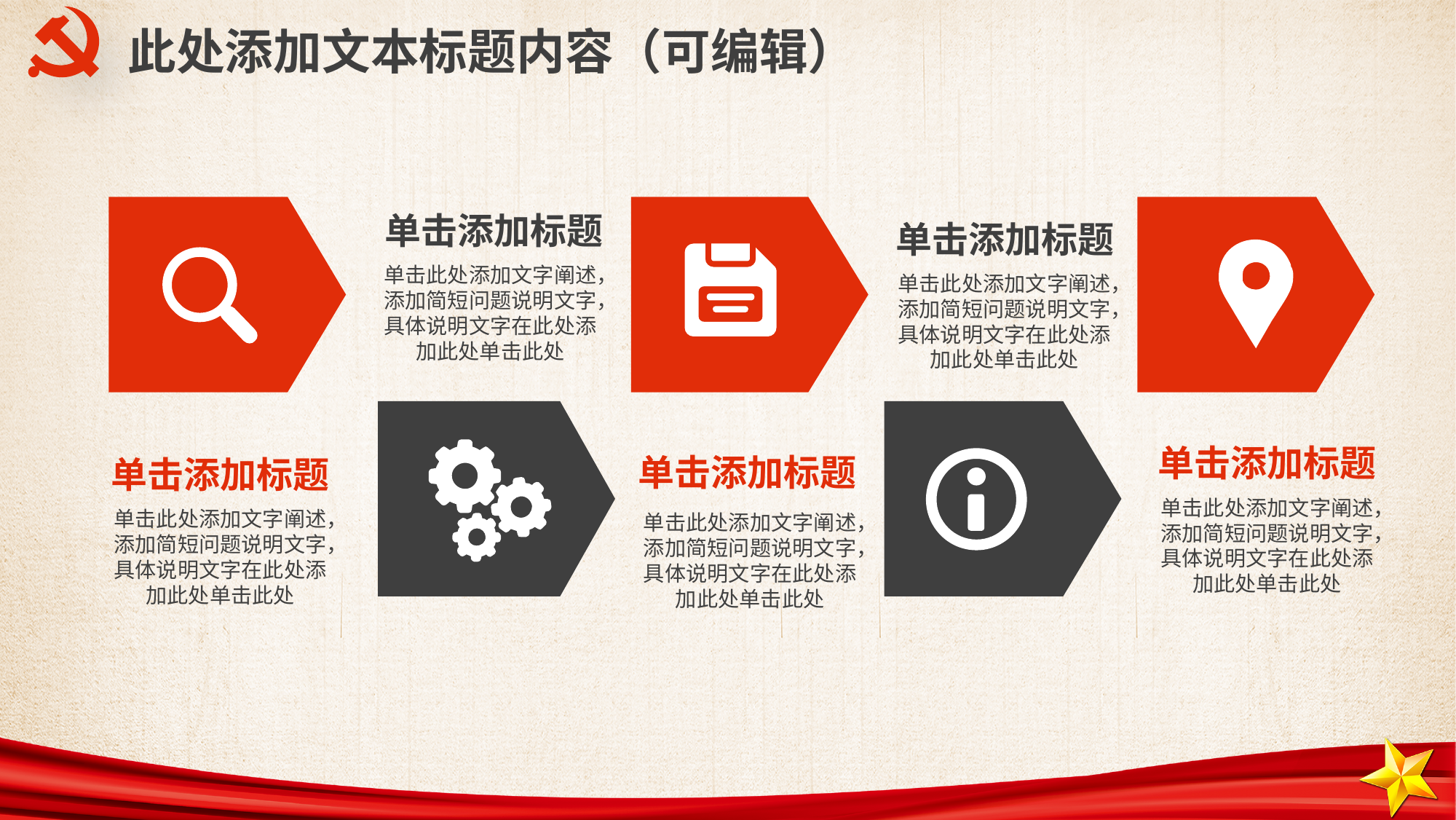

此处添加文本标题内容（可编辑）
单击添加标题

单击添加标题

单击此处添加文字阐述，添加简短问题说明文字，具体说明文字在此处添加此处单击此处
单击此处添加文字阐述，添加简短问题说明文字，具体说明文字在此处添加此处单击此处

单击添加标题
单击添加标题
单击添加标题
单击此处添加文字阐述，添加简短问题说明文字，具体说明文字在此处添加此处单击此处
单击此处添加文字阐述，添加简短问题说明文字，具体说明文字在此处添加此处单击此处
单击此处添加文字阐述，添加简短问题说明文字，具体说明文字在此处添加此处单击此处